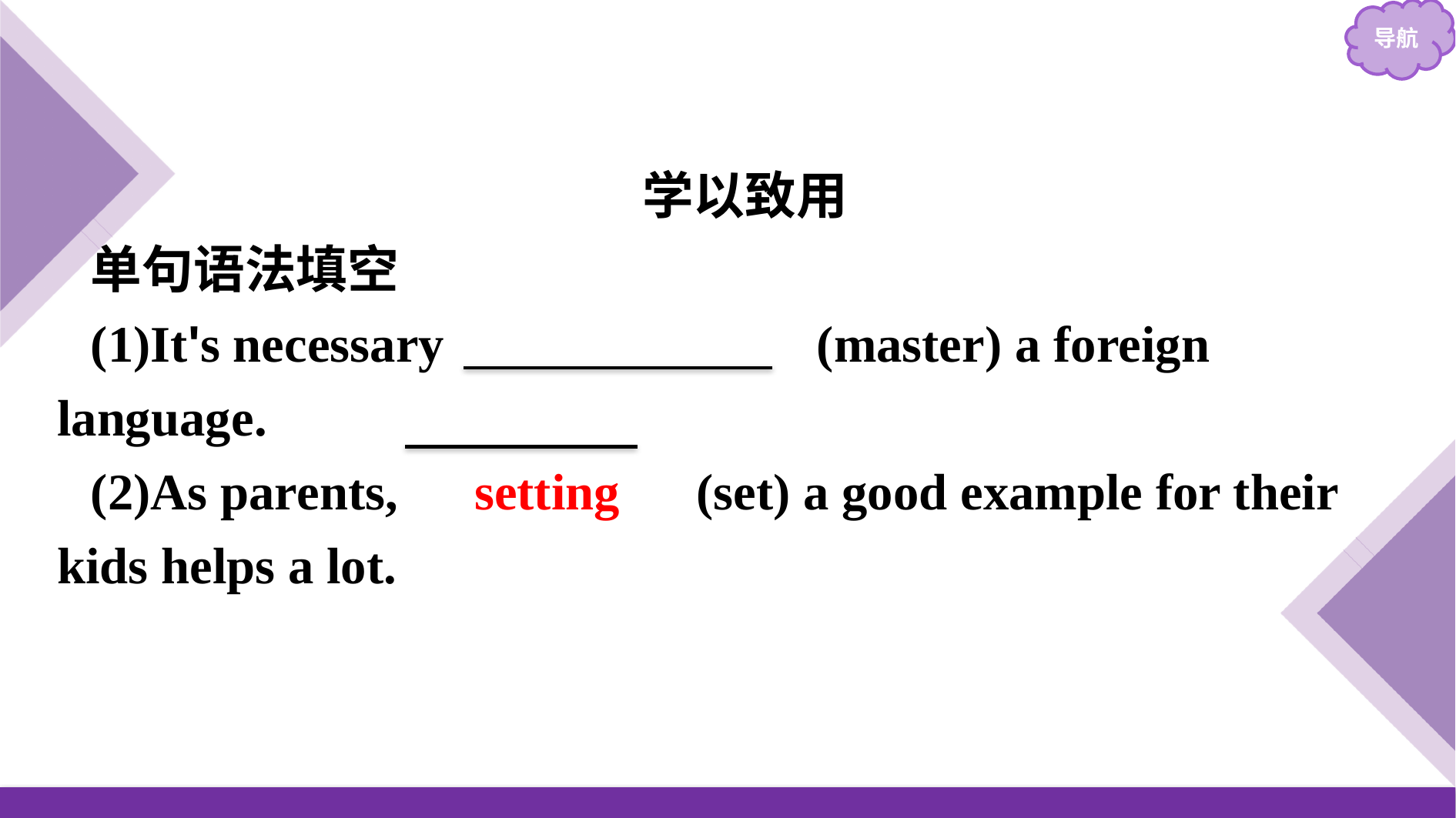

学以致用
单句语法填空
(1)It's necessary 　to master　(master) a foreign language.
(2)As parents,　setting　(set) a good example for their kids helps a lot.